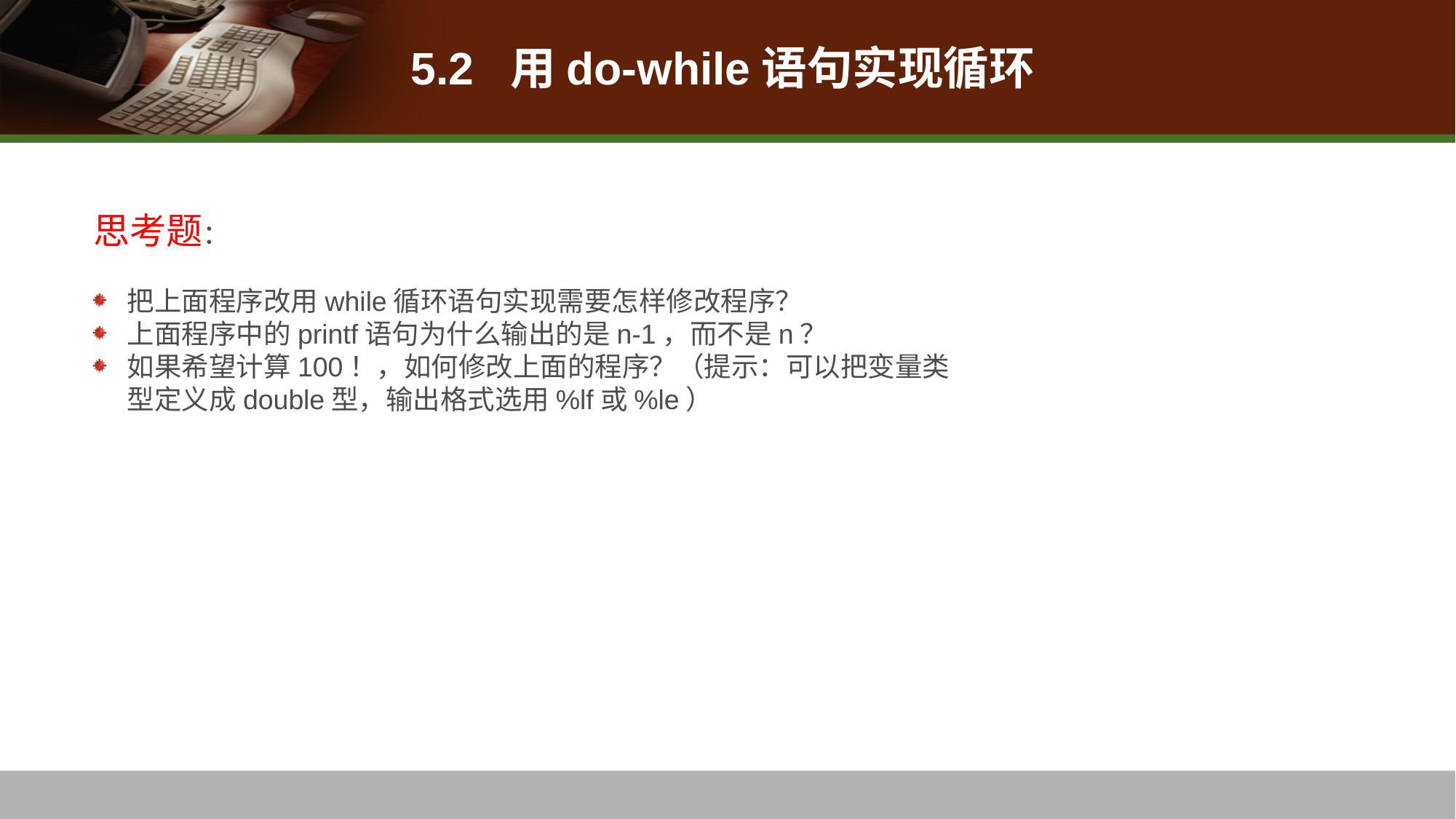

# 5.2  用do-while语句实现循环
思考题：

把上面程序改用while循环语句实现需要怎样修改程序？
上面程序中的printf语句为什么输出的是n-1，而不是n？
如果希望计算100！，如何修改上面的程序？（提示：可以把变量类型定义成double型，输出格式选用%lf或%le）